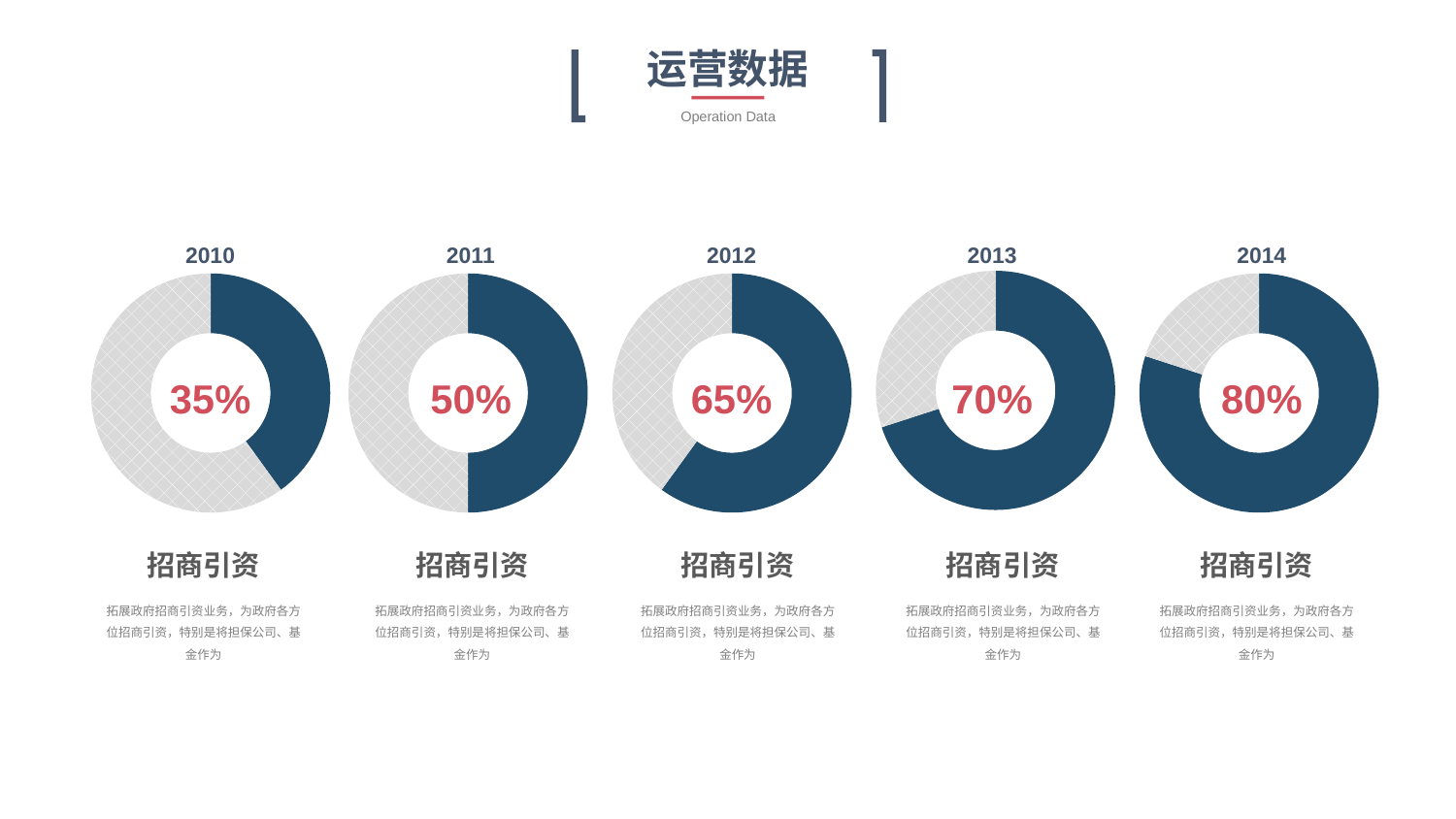

运营数据

Operation Data

2011
2012
2013
2014
2010

### Chart

| Category | Sales |
|---|---|
| 1st Qtr | 70.0 |
| 2nd Qtr | 30.0 |

### Chart

| Category | Sales |
|---|---|
| 1st Qtr | 40.0 |
| 2nd Qtr | 60.0 |

### Chart

| Category | Sales |
|---|---|
| 1st Qtr | 50.0 |
| 2nd Qtr | 50.0 |

### Chart

| Category | Sales |
|---|---|
| 1st Qtr | 60.0 |
| 2nd Qtr | 40.0 |

### Chart

| Category | Column1 |
|---|---|
| 1st Qtr | 80.0 |
| 2nd Qtr | 20.0 |
50%
65%
70%
80%
35%
招商引资
招商引资
招商引资
招商引资
招商引资
拓展政府招商引资业务，为政府各方位招商引资，特别是将担保公司、基金作为
拓展政府招商引资业务，为政府各方位招商引资，特别是将担保公司、基金作为
拓展政府招商引资业务，为政府各方位招商引资，特别是将担保公司、基金作为
拓展政府招商引资业务，为政府各方位招商引资，特别是将担保公司、基金作为
拓展政府招商引资业务，为政府各方位招商引资，特别是将担保公司、基金作为